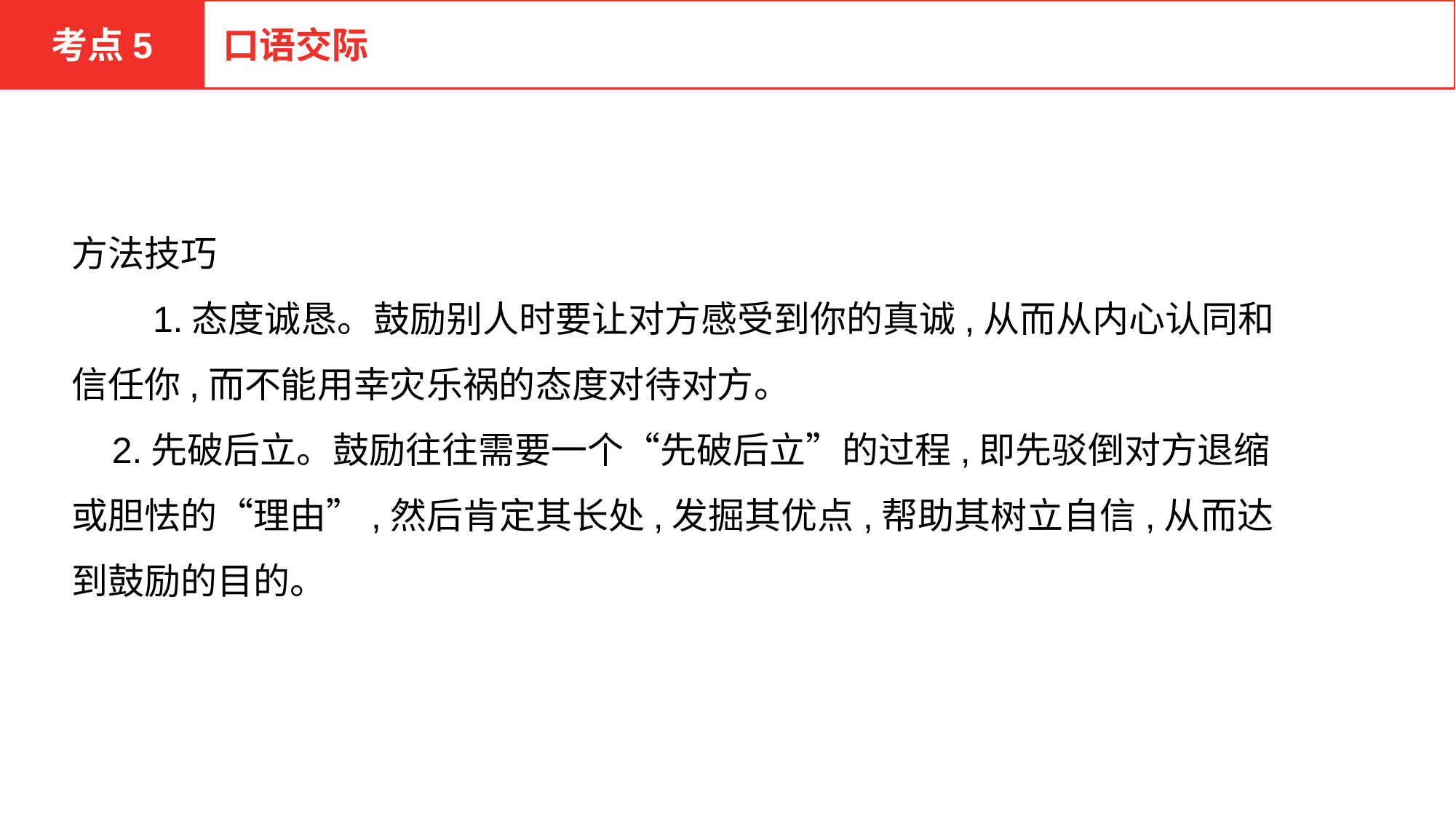

考点5
口语交际
方法技巧
　　1.态度诚恳。鼓励别人时要让对方感受到你的真诚,从而从内心认同和信任你,而不能用幸灾乐祸的态度对待对方。
    2.先破后立。鼓励往往需要一个“先破后立”的过程,即先驳倒对方退缩或胆怯的“理由”,然后肯定其长处,发掘其优点,帮助其树立自信,从而达到鼓励的目的。